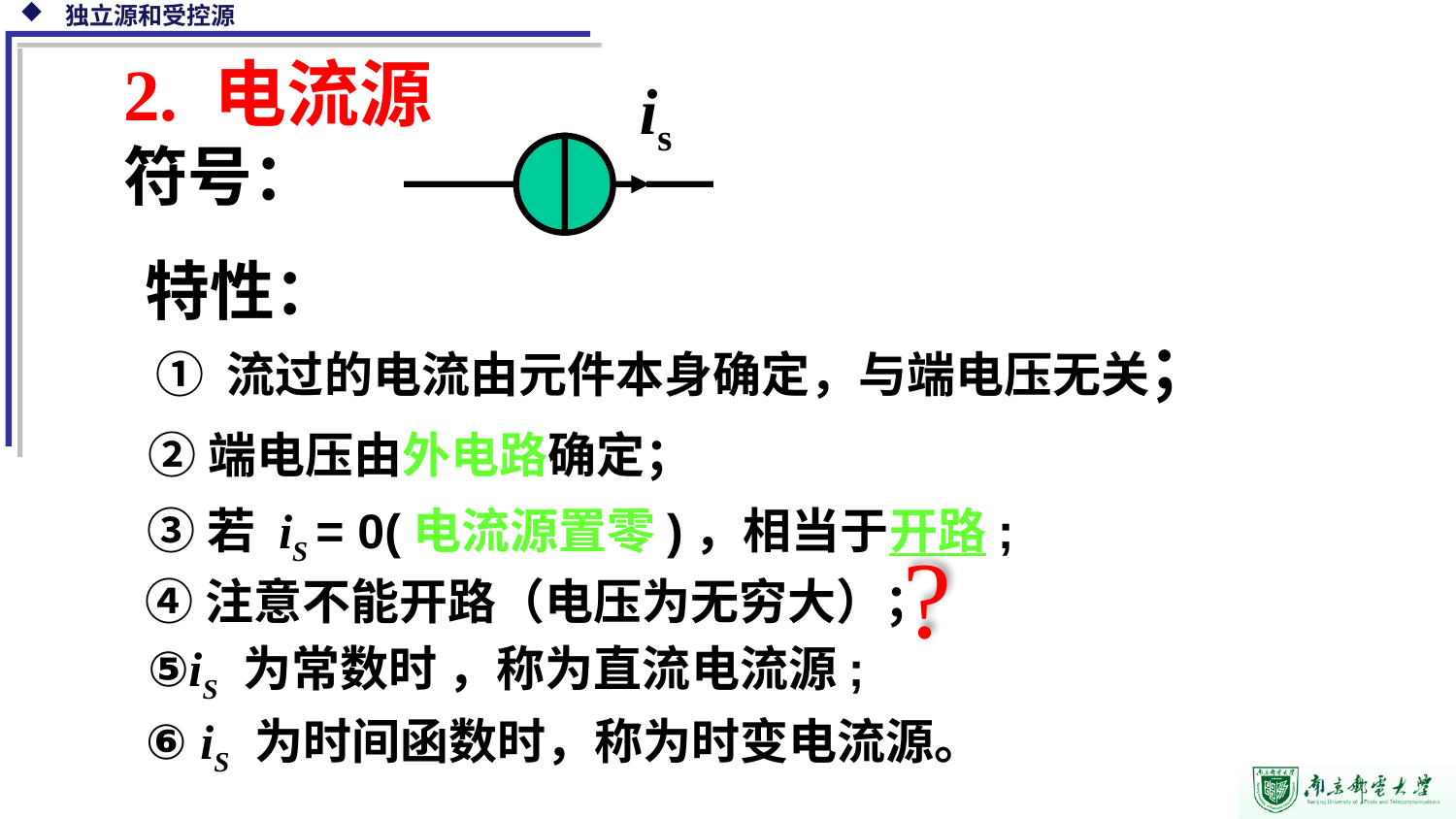

；
2. 电流源
符号：
is

特性：
 ① 流过的电流由元件本身确定，与端电压无关；
②端电压由外电路确定；
③若 iS = 0(电流源置零)，相当于开路;
?
④注意不能开路（电压为无穷大）；
⑤iS 为常数时 ，称为直流电流源;
⑥ iS 为时间函数时，称为时变电流源。